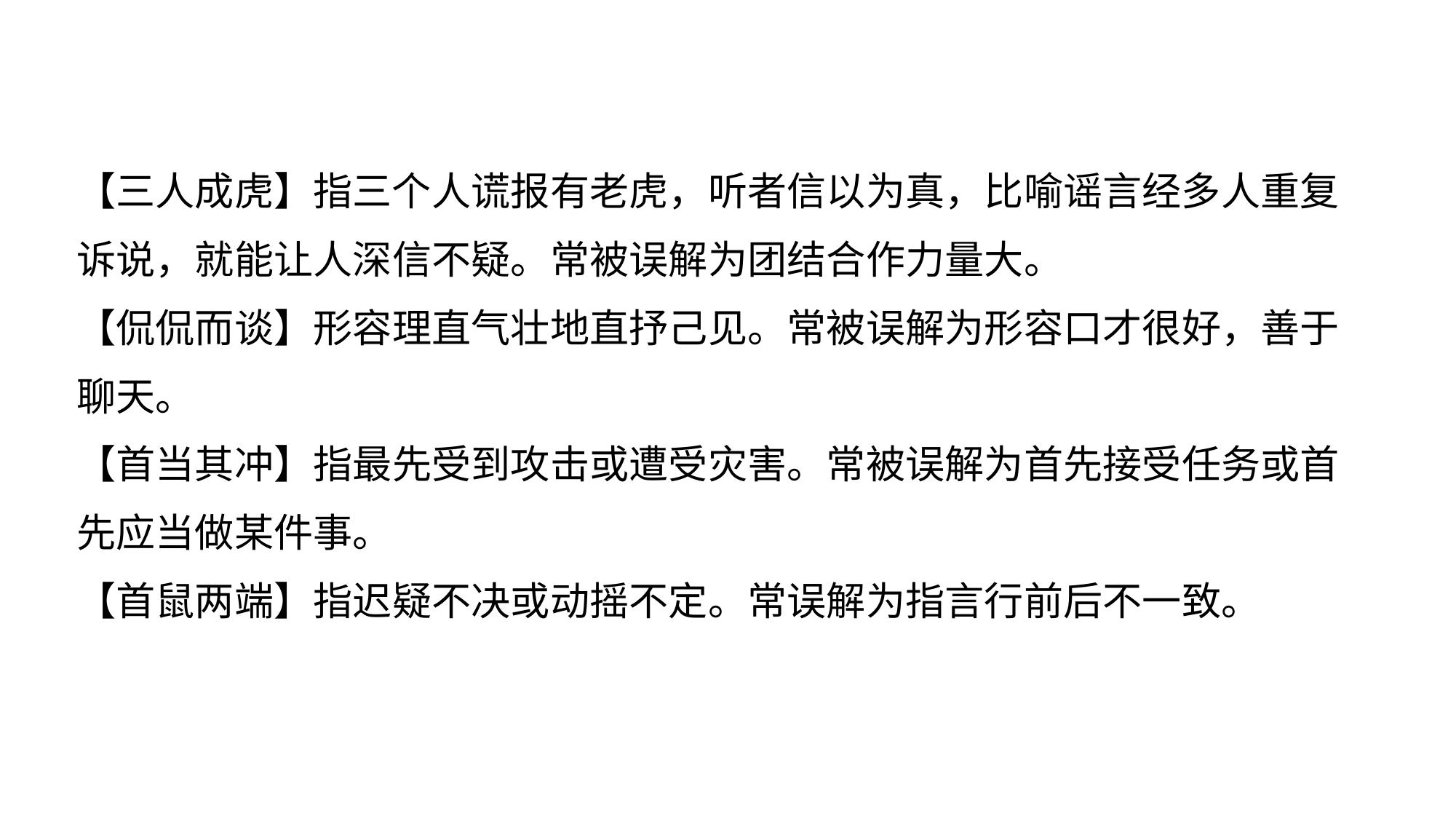

【三人成虎】指三个人谎报有老虎，听者信以为真，比喻谣言经多人重复诉说，就能让人深信不疑。常被误解为团结合作力量大。
【侃侃而谈】形容理直气壮地直抒己见。常被误解为形容口才很好，善于聊天。
【首当其冲】指最先受到攻击或遭受灾害。常被误解为首先接受任务或首先应当做某件事。
【首鼠两端】指迟疑不决或动摇不定。常误解为指言行前后不一致。